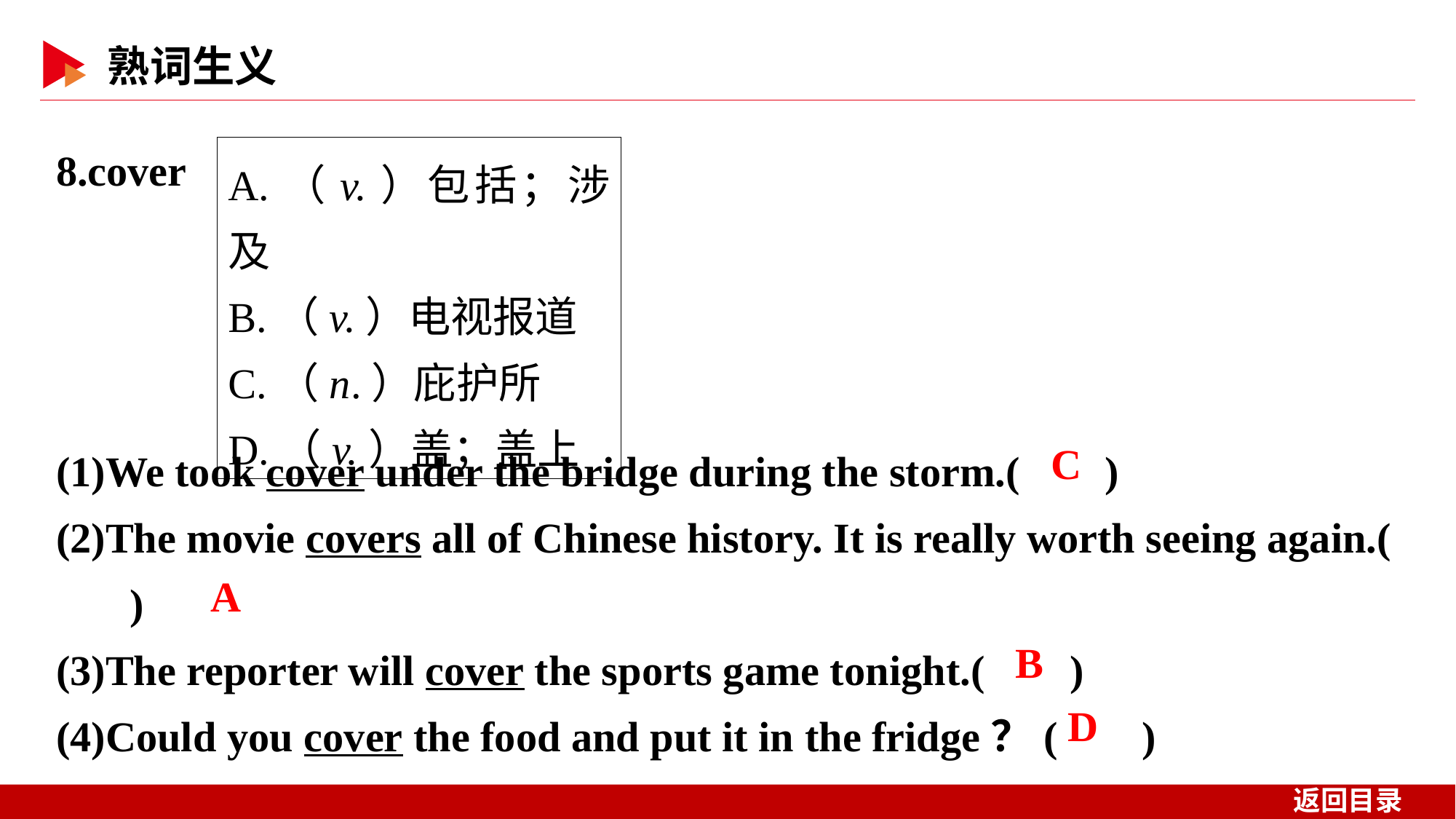

8.cover
A.（v.）包括；涉及
B.（v.）电视报道
C.（n.）庇护所
D.（v.）盖；盖上
(1)We took cover under the bridge during the storm.(        )
(2)The movie covers all of Chinese history. It is really worth seeing again.(        )
(3)The reporter will cover the sports game tonight.(        )
(4)Could you cover the food and put it in the fridge？(        )
   C
   A
   B
   D